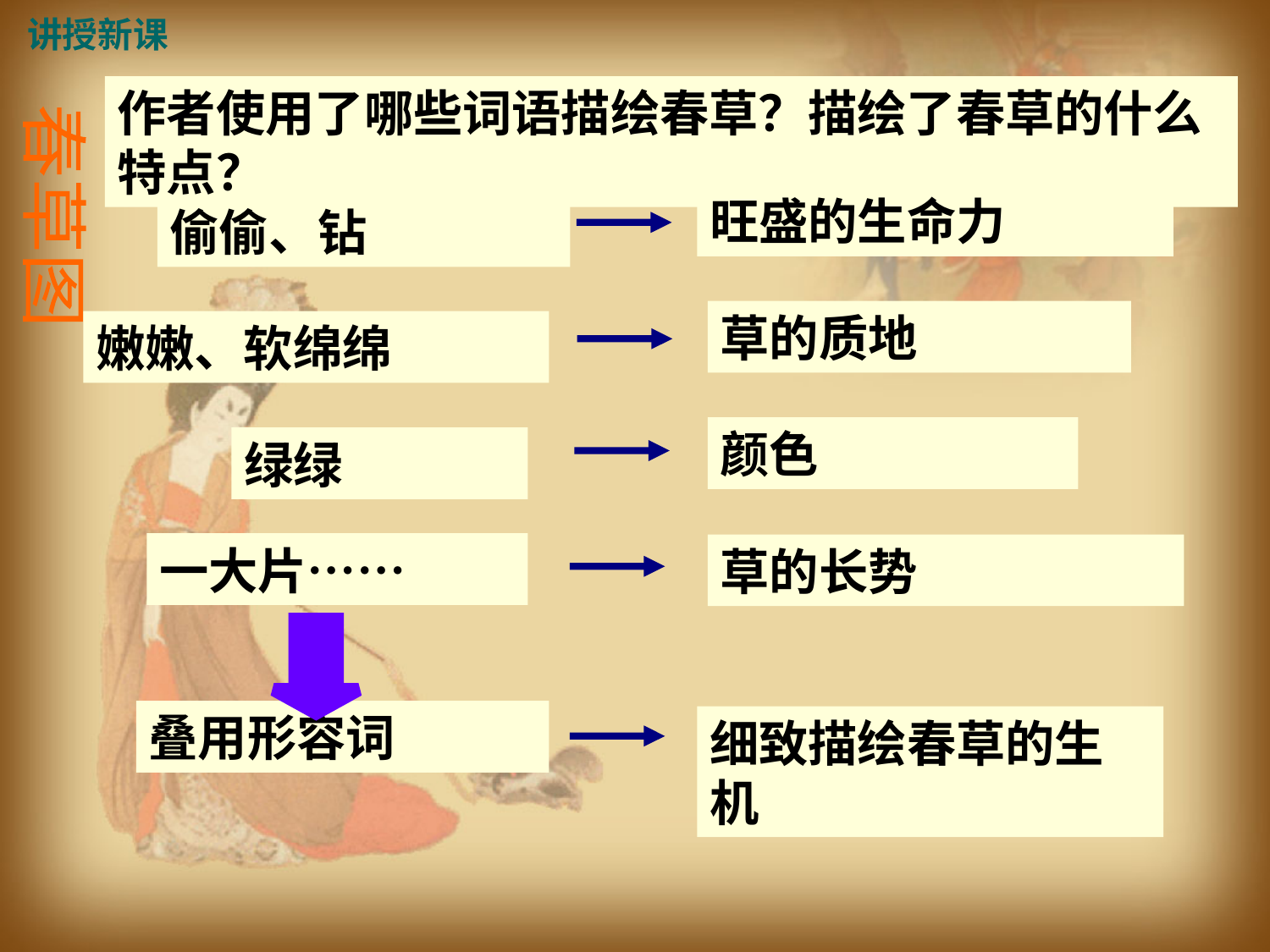

讲授新课
作者使用了哪些词语描绘春草？描绘了春草的什么特点？
春草图
旺盛的生命力
偷偷、钻

草的质地
嫩嫩、软绵绵

颜色
绿绿

一大片……
草的长势

叠用形容词
细致描绘春草的生机